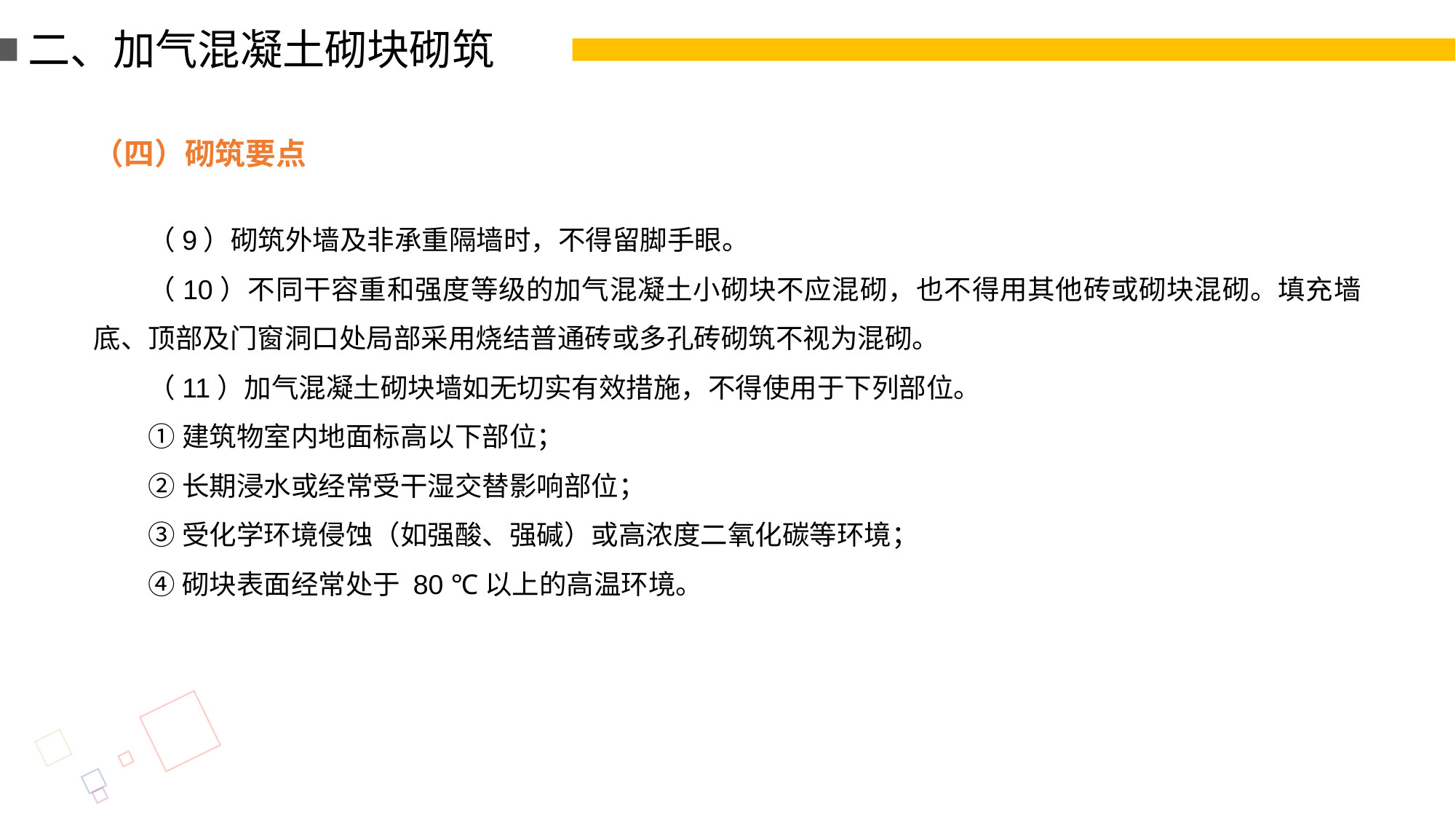

二、加气混凝土砌块砌筑
（四）砌筑要点
（9）砌筑外墙及非承重隔墙时，不得留脚手眼。
（10）不同干容重和强度等级的加气混凝土小砌块不应混砌，也不得用其他砖或砌块混砌。填充墙底、顶部及门窗洞口处局部采用烧结普通砖或多孔砖砌筑不视为混砌。
（11）加气混凝土砌块墙如无切实有效措施，不得使用于下列部位。
①建筑物室内地面标高以下部位；
②长期浸水或经常受干湿交替影响部位；
③受化学环境侵蚀（如强酸、强碱）或高浓度二氧化碳等环境；
④砌块表面经常处于 80 ℃以上的高温环境。